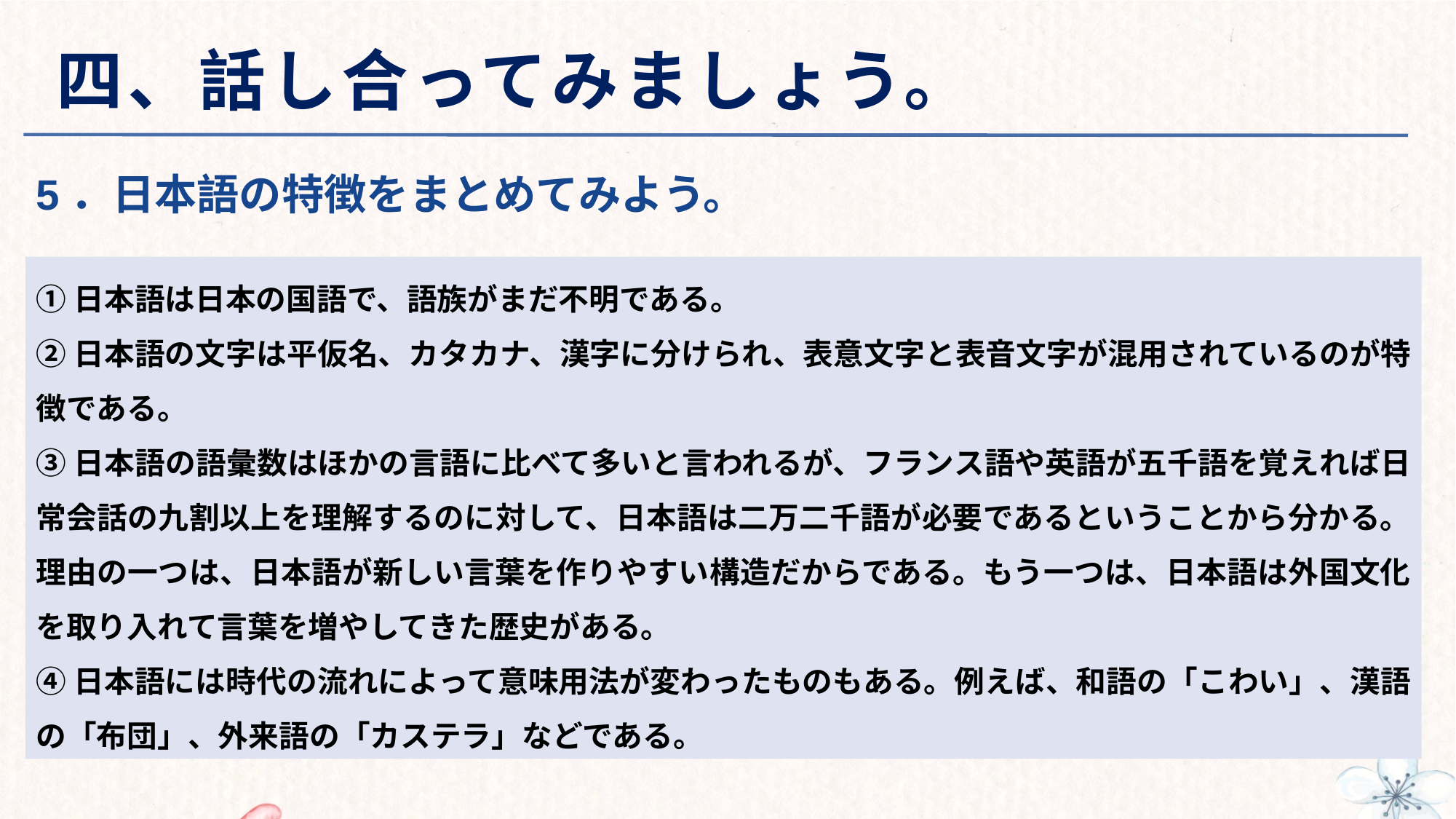

# 四、話し合ってみましょう。
5．日本語の特徴をまとめてみよう。
①日本語は日本の国語で、語族がまだ不明である。
②日本語の文字は平仮名、カタカナ、漢字に分けられ、表意文字と表音文字が混用されているのが特徴である。
③日本語の語彙数はほかの言語に比べて多いと言われるが、フランス語や英語が五千語を覚えれば日常会話の九割以上を理解するのに対して、日本語は二万二千語が必要であるということから分かる。理由の一つは、日本語が新しい言葉を作りやすい構造だからである。もう一つは、日本語は外国文化を取り入れて言葉を増やしてきた歴史がある。
④日本語には時代の流れによって意味用法が変わったものもある。例えば、和語の「こわい」、漢語の「布団」、外来語の「カステラ」などである。